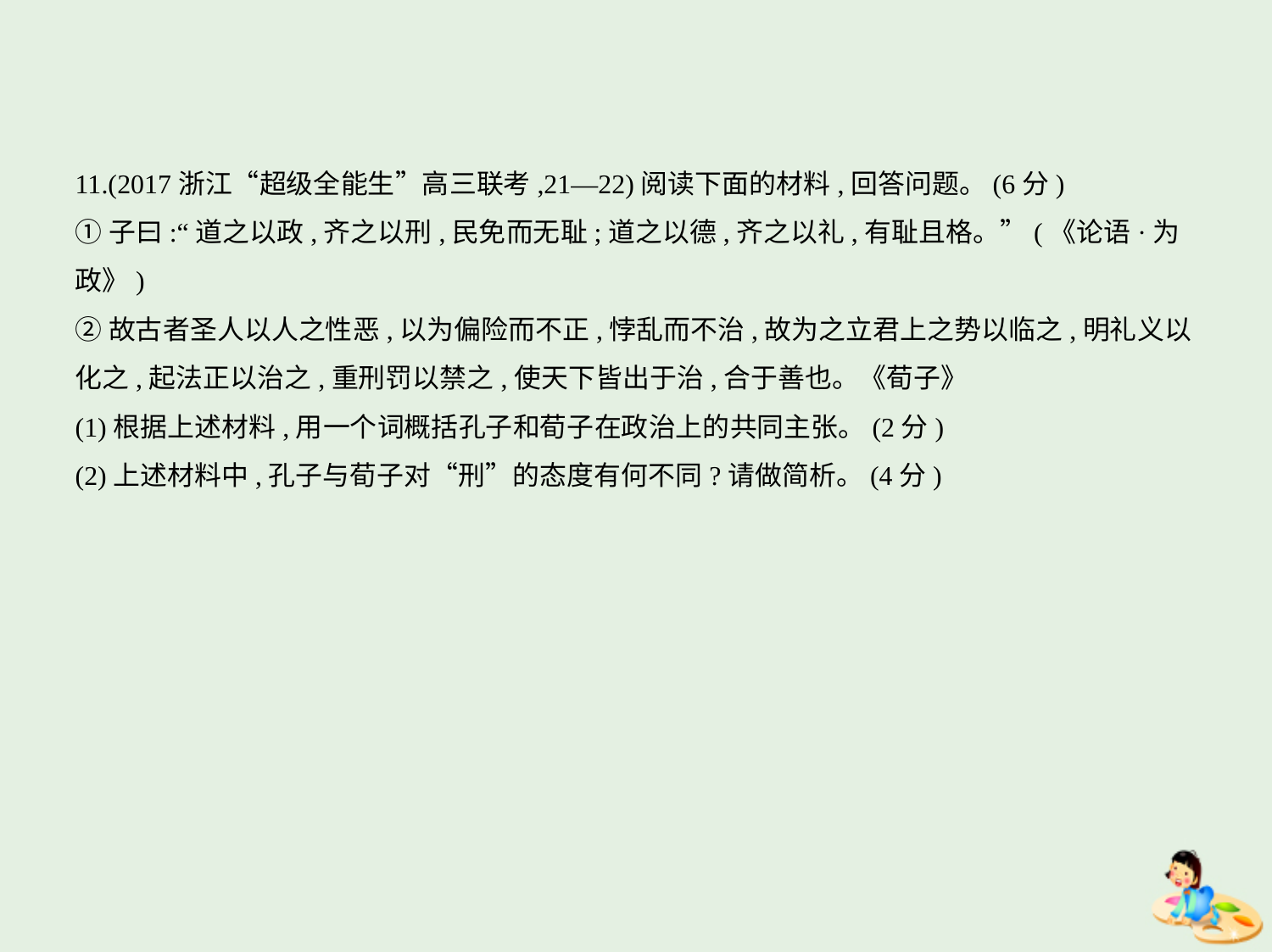

11.(2017浙江“超级全能生”高三联考,21—22)阅读下面的材料,回答问题。(6分)
①子曰:“道之以政,齐之以刑,民免而无耻;道之以德,齐之以礼,有耻且格。”(《论语·为政》)
②故古者圣人以人之性恶,以为偏险而不正,悖乱而不治,故为之立君上之势以临之,明礼义以
化之,起法正以治之,重刑罚以禁之,使天下皆出于治,合于善也。《荀子》
(1)根据上述材料,用一个词概括孔子和荀子在政治上的共同主张。(2分)
(2)上述材料中,孔子与荀子对“刑”的态度有何不同?请做简析。(4分)